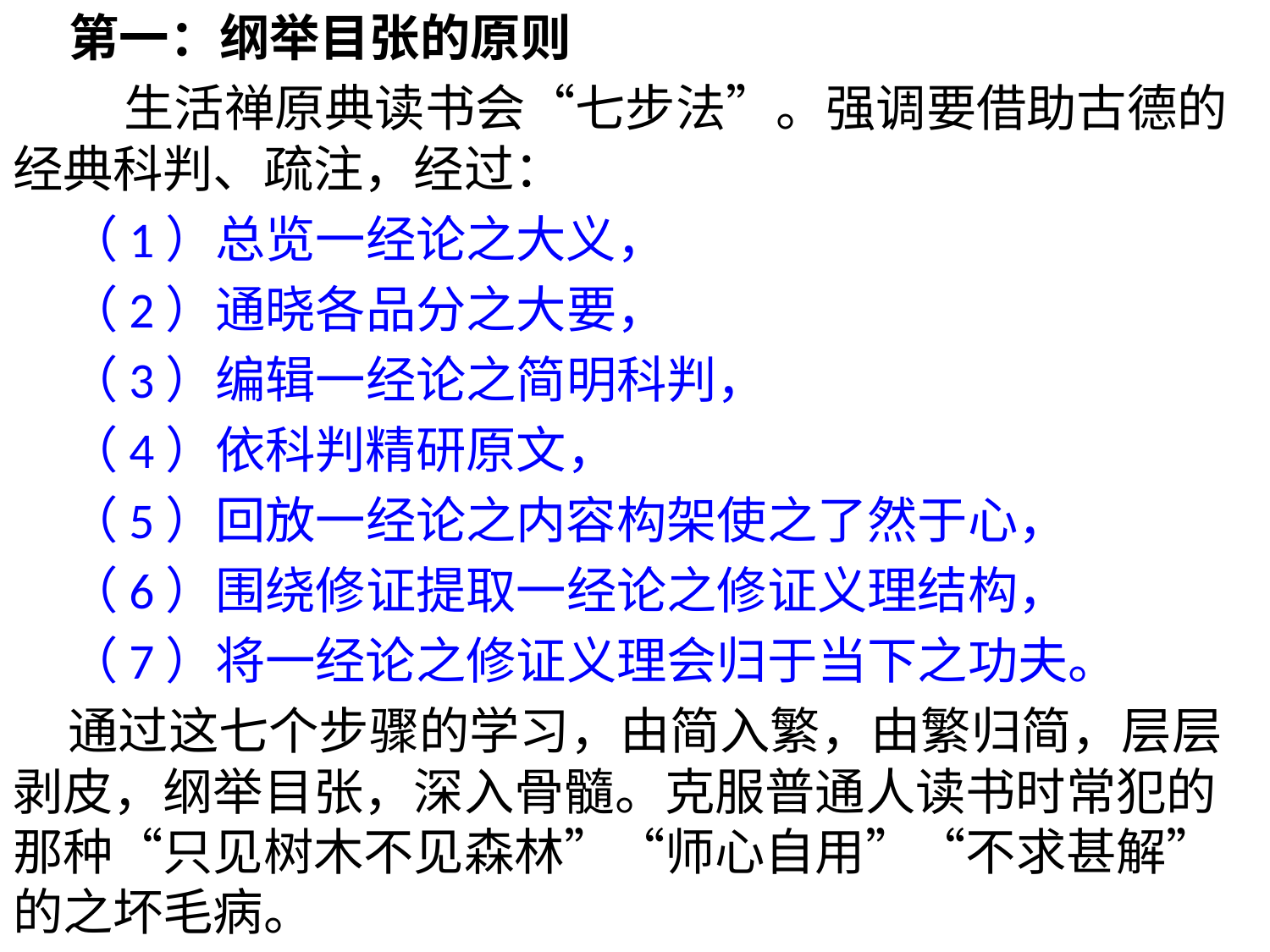

第一：纲举目张的原则
         生活禅原典读书会“七步法”。强调要借助古德的经典科判、疏注，经过：
    （1）总览一经论之大义，
    （2）通晓各品分之大要，
    （3）编辑一经论之简明科判，
    （4）依科判精研原文，
    （5）回放一经论之内容构架使之了然于心，
    （6）围绕修证提取一经论之修证义理结构，
    （7）将一经论之修证义理会归于当下之功夫。
    通过这七个步骤的学习，由简入繁，由繁归简，层层剥皮，纲举目张，深入骨髓。克服普通人读书时常犯的那种“只见树木不见森林”“师心自用”“不求甚解”的之坏毛病。